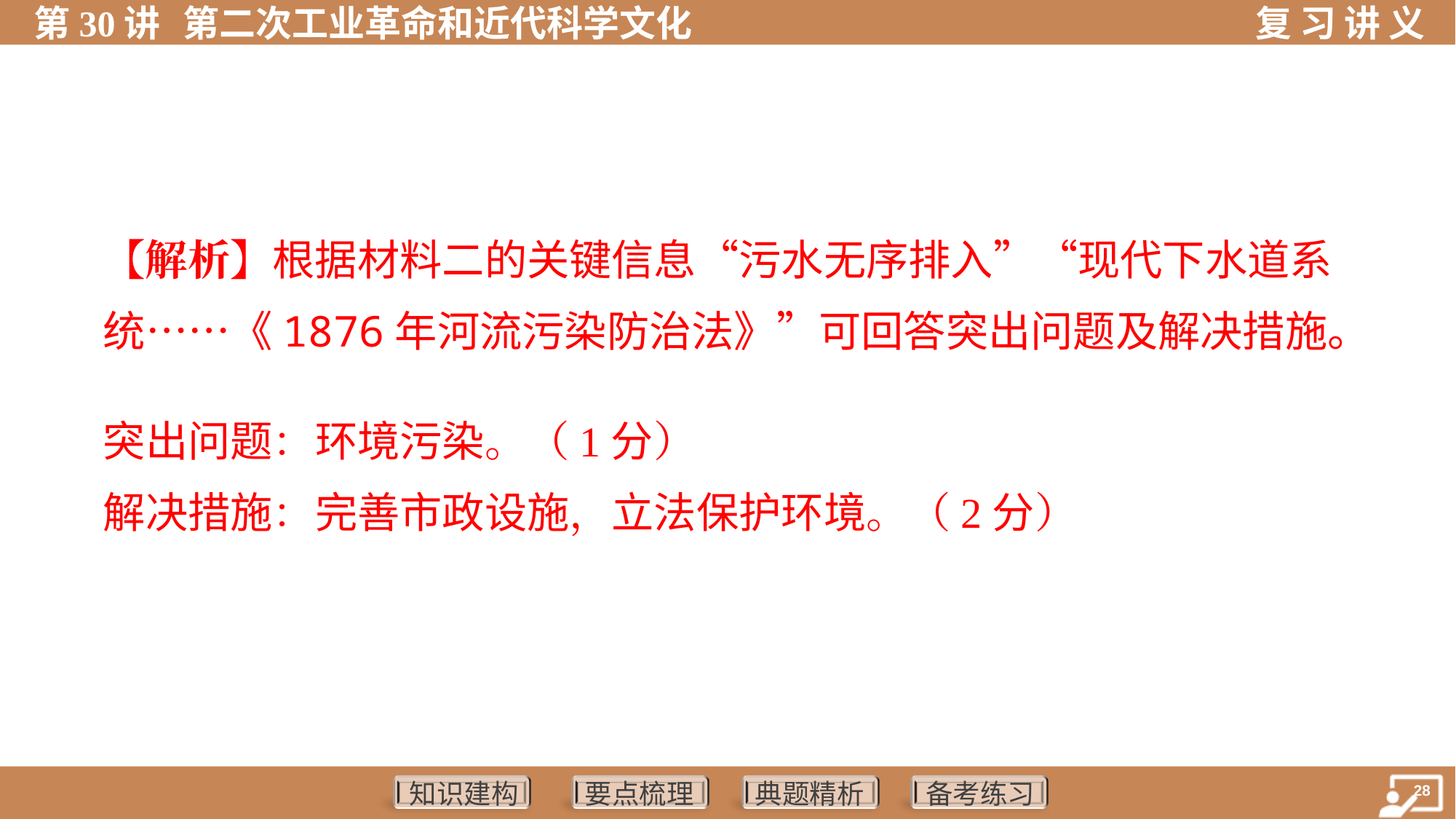

【解析】根据材料二的关键信息“污水无序排入”“现代下水道系
统……《1876年河流污染防治法》”可回答突出问题及解决措施。
突出问题：环境污染。（1分）
解决措施：完善市政设施，立法保护环境。（2分）